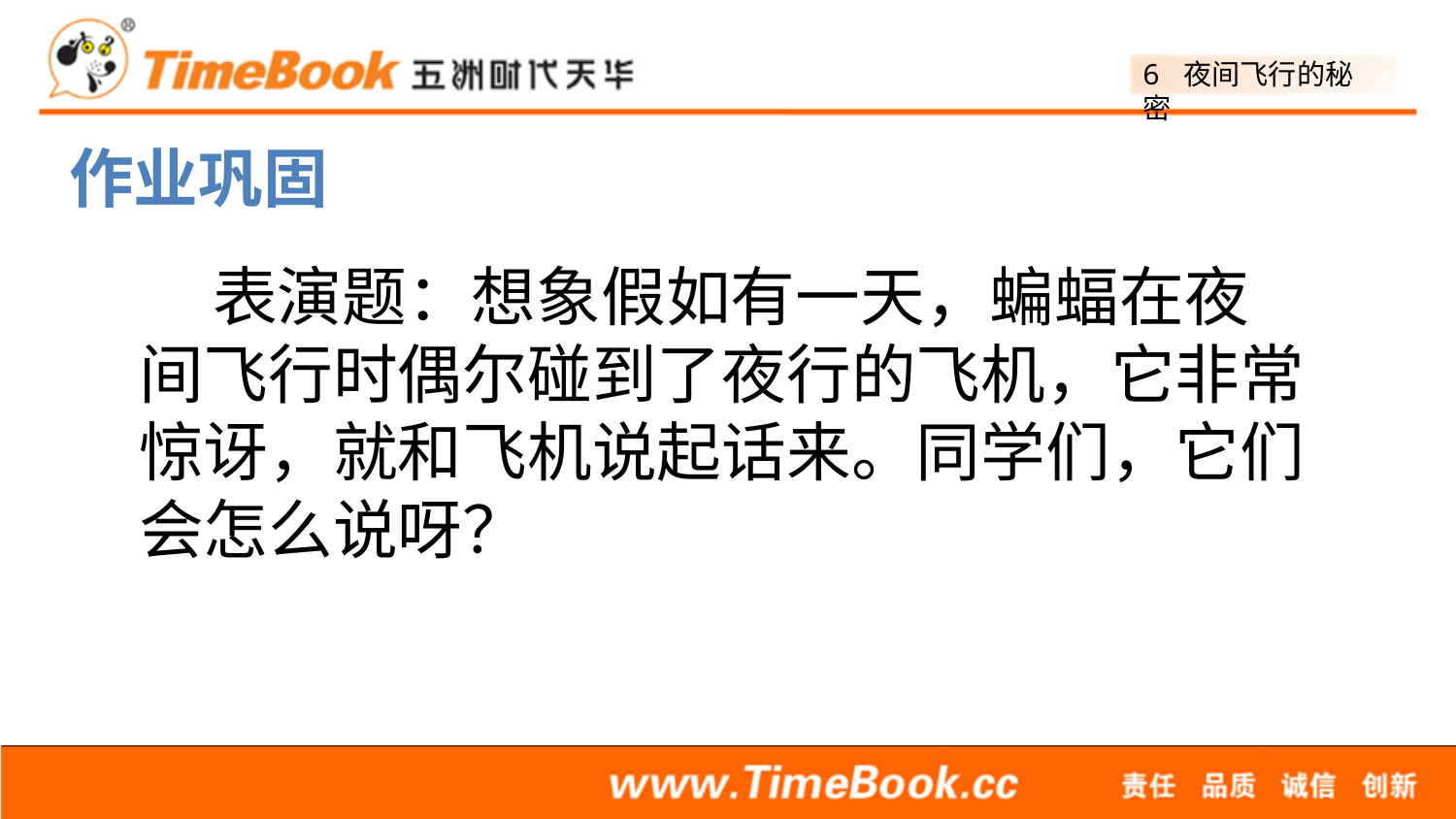

作业巩固
    表演题：想象假如有一天，蝙蝠在夜间飞行时偶尔碰到了夜行的飞机，它非常惊讶，就和飞机说起话来。同学们，它们会怎么说呀？